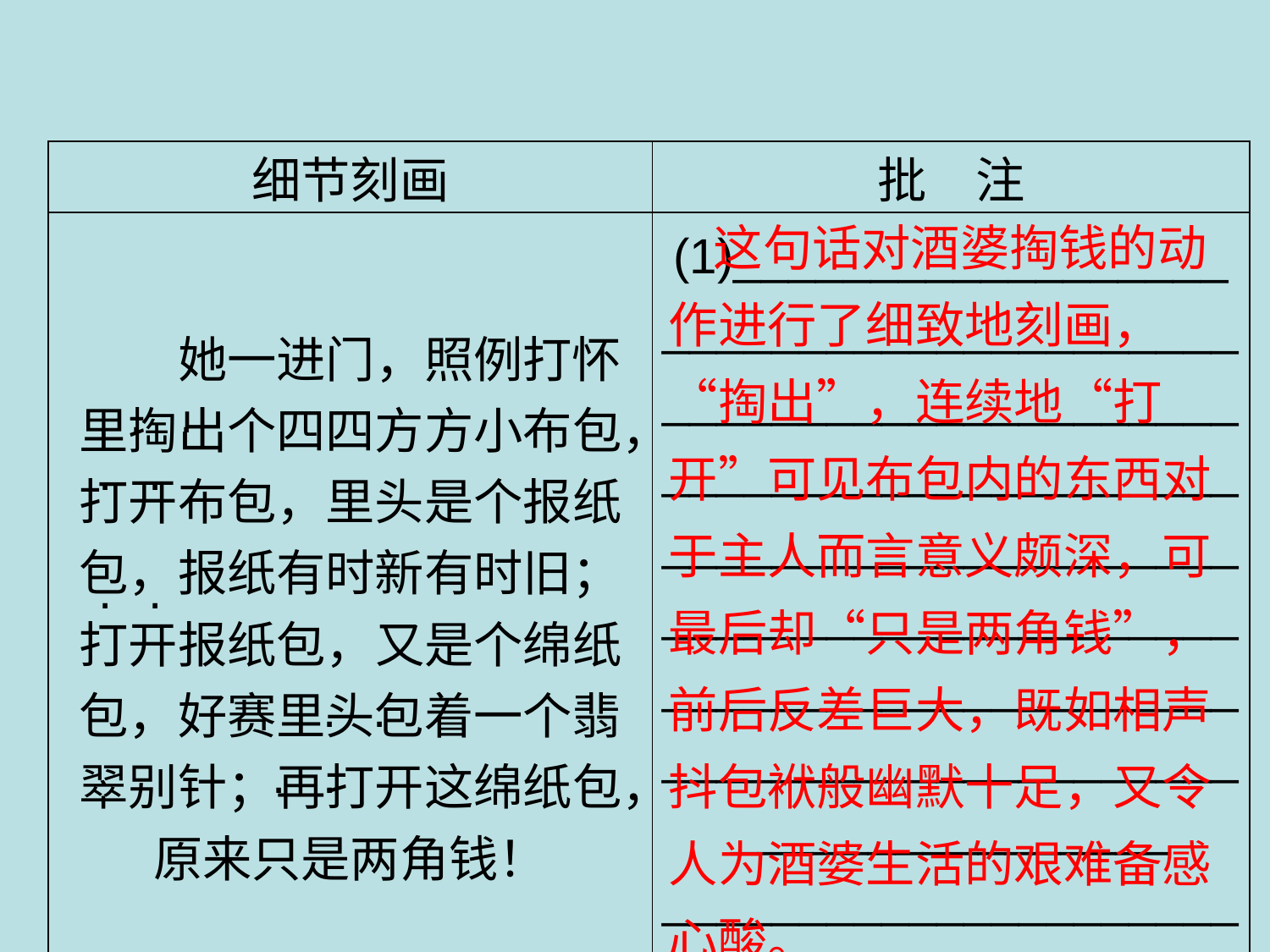

| 细节刻画 | 批　注 |
| --- | --- |
| 她一进门，照例打怀里掏出个四四方方小布包，打开布包，里头是个报纸包，报纸有时新有时旧；打开报纸包，又是个绵纸包，好赛里头包着一个翡翠别针；再打开这绵纸包，原来只是两角钱！ | (1)\_\_\_\_\_\_\_\_\_\_\_\_\_\_\_\_\_\_\_\_\_\_\_\_\_\_\_\_\_\_\_\_\_\_\_\_\_\_\_\_\_\_\_\_\_\_\_\_\_\_\_\_\_\_\_\_\_\_\_\_\_\_\_\_\_\_\_\_\_\_\_\_\_\_\_\_\_\_\_\_\_\_\_\_\_\_\_\_\_\_\_\_\_\_\_\_\_\_\_\_\_\_\_\_\_\_\_\_\_\_\_\_\_\_\_\_\_\_\_\_\_\_\_\_\_\_\_\_\_\_\_\_\_\_\_\_\_\_\_\_\_\_\_\_\_\_\_\_\_\_\_\_\_\_\_\_\_\_\_\_\_\_\_\_\_\_\_\_\_\_\_\_\_\_\_\_\_\_\_\_\_ \_\_\_\_\_\_\_\_\_\_\_\_\_\_\_\_\_\_\_\_\_\_\_ |
   这句话对酒婆掏钱的动作进行了细致地刻画，“掏出”，连续地“打开”可见布包内的东西对于主人而言意义颇深，可最后却“只是两角钱”，前后反差巨大，既如相声抖包袱般幽默十足，又令人为酒婆生活的艰难备感心酸。
.
.
.
.
.
.
.
.
.
.